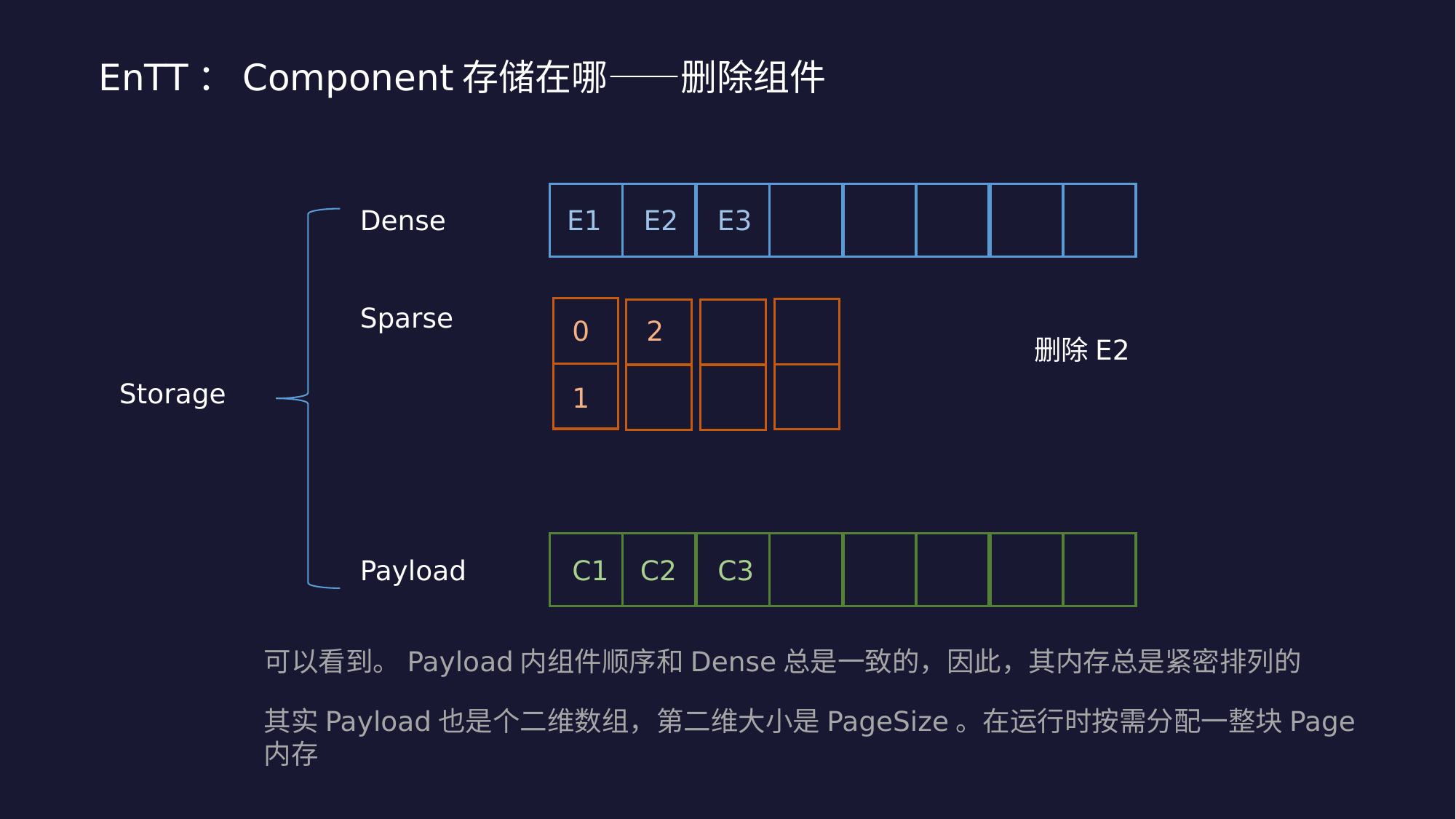

EnTT：Component存储在哪——删除组件

Dense
E1
E2
E3

Sparse

0
2
删除E2

Storage
1

Payload
C1
C2
C3
可以看到。Payload内组件顺序和Dense总是一致的，因此，其内存总是紧密排列的
其实Payload也是个二维数组，第二维大小是PageSize。在运行时按需分配一整块Page内存